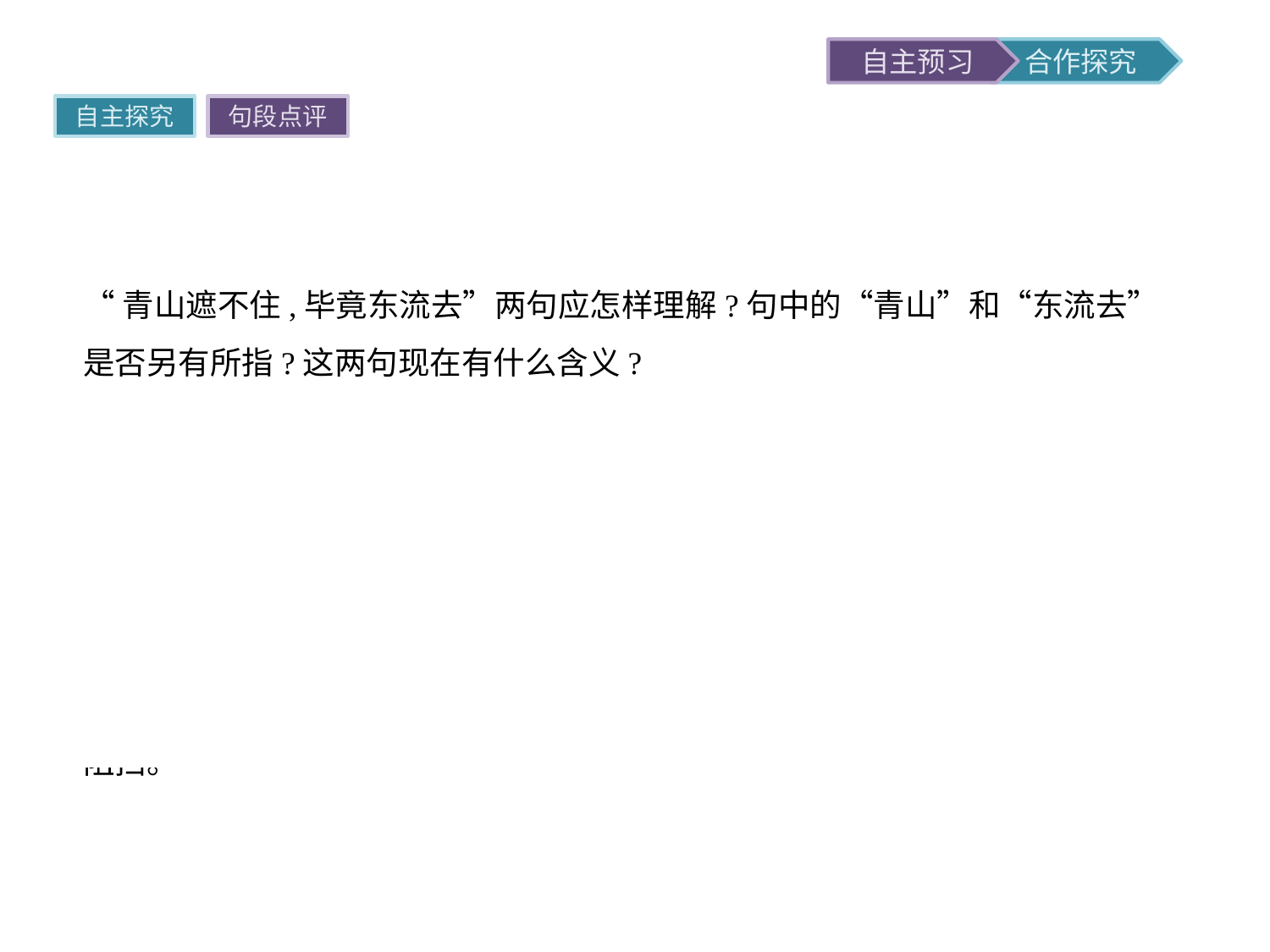

自主探究
句段点评
“青山遮不住,毕竟东流去”两句应怎样理解?句中的“青山”和“东流去”是否另有所指?这两句现在有什么含义?
提示:这两句的字面意义是:无数青山可以遮挡长安,但终究遮不住一江之水向东流。深层意思是:南宋的投降派可以设置重重障碍阻挠爱国民众和爱国志士的爱国行动,但阻挡不了他们对中原和故都的关怀思念;侵略者可以征服南宋的领土,但征服不了南宋爱国民众和爱国志士收复中原的愿望和决心。这里的“青山”比喻南宋的投降派和侵略者,东流之水比喻爱国民众和爱国志士,“东流去”比喻正义的方向。这两句现在的含义是:历史的潮流和社会发展的趋势不可阻挡。